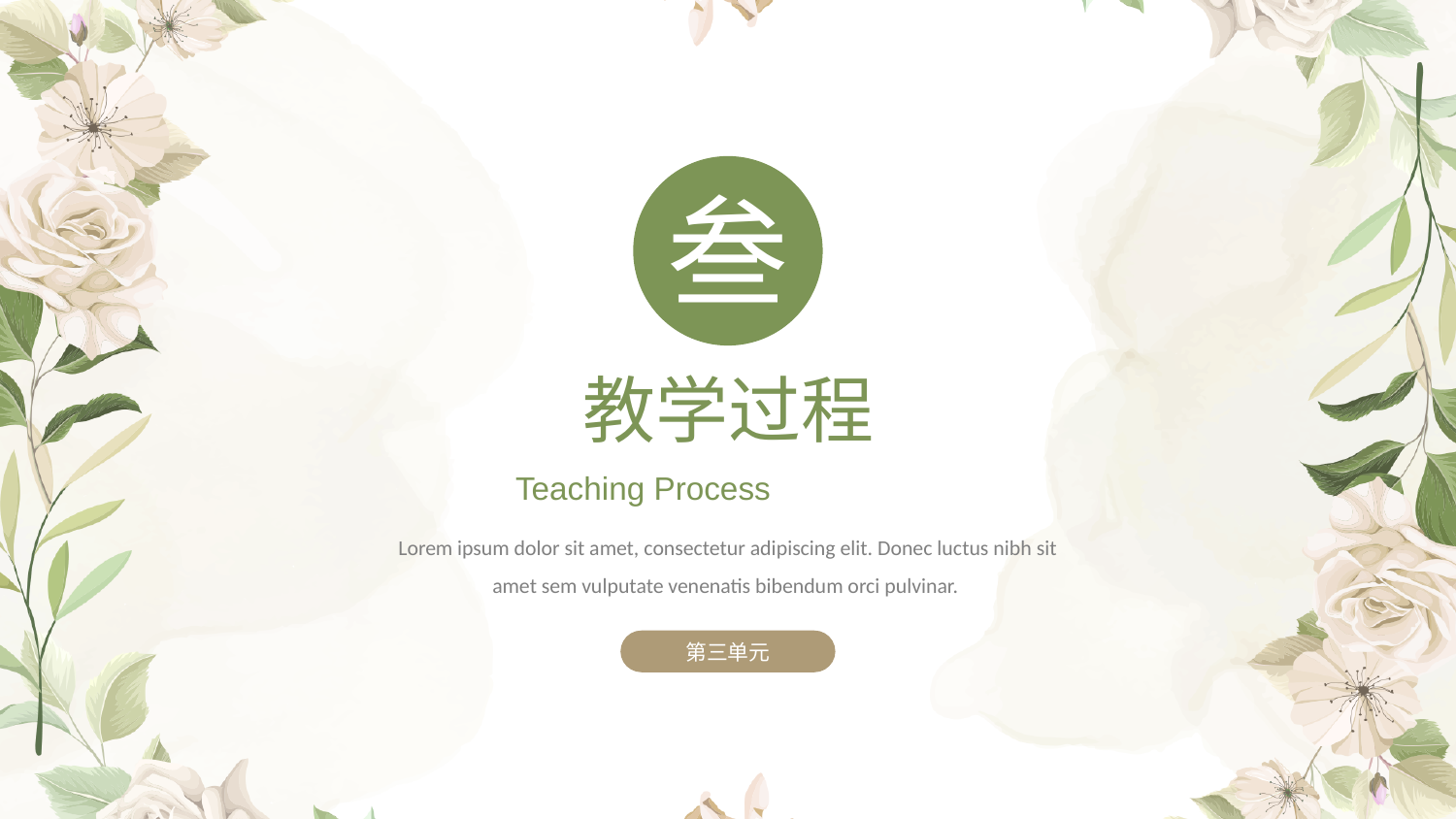

叁
教学过程
Teaching Process
Lorem ipsum dolor sit amet, consectetur adipiscing elit. Donec luctus nibh sit amet sem vulputate venenatis bibendum orci pulvinar.
第三单元